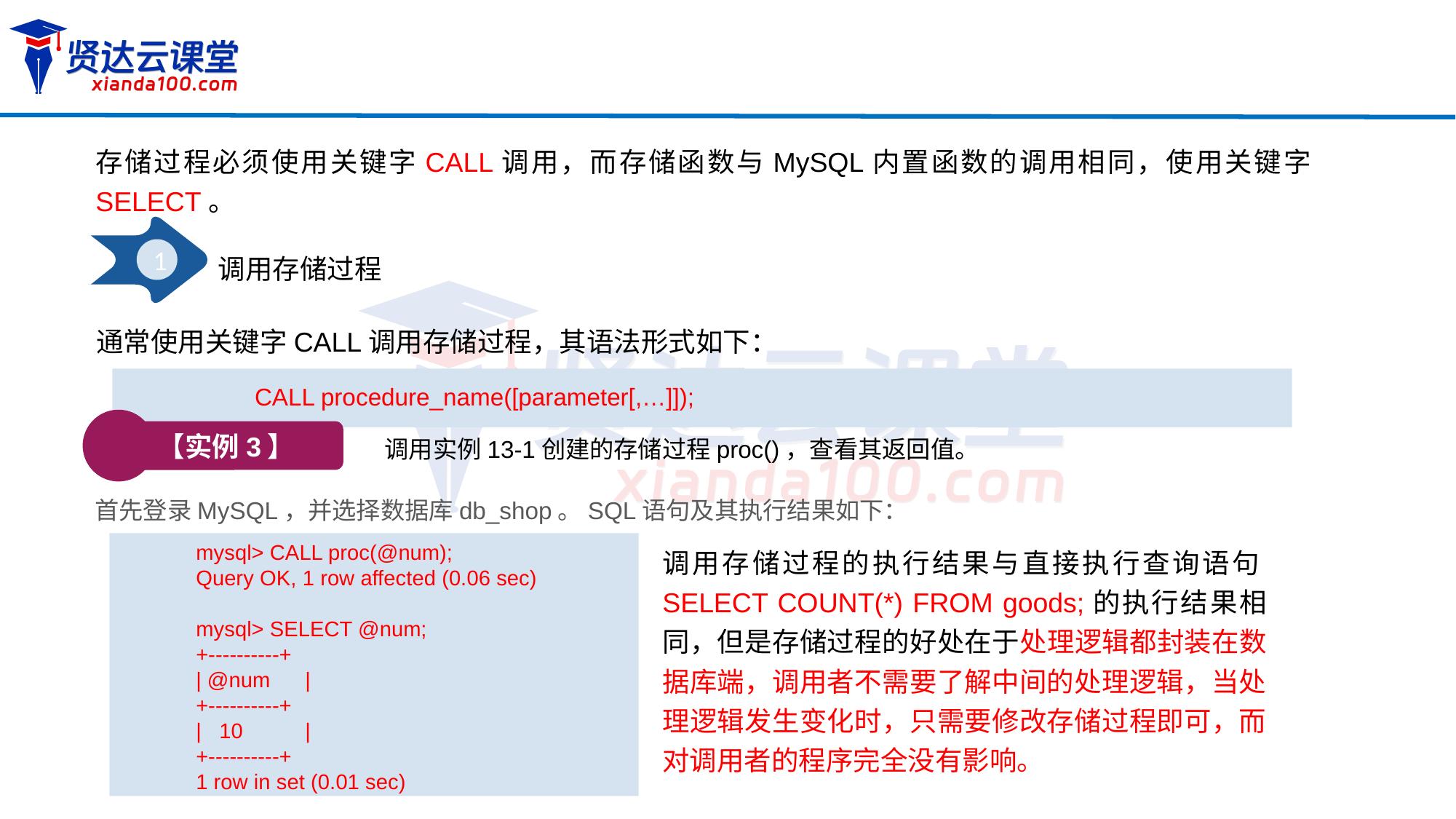

存储过程必须使用关键字CALL调用，而存储函数与MySQL内置函数的调用相同，使用关键字SELECT。

1
调用存储过程
通常使用关键字CALL调用存储过程，其语法形式如下：

CALL procedure_name([parameter[,…]]);

【实例3】
调用实例13-1创建的存储过程proc()，查看其返回值。
首先登录MySQL，并选择数据库db_shop。SQL语句及其执行结果如下：

mysql> CALL proc(@num);
Query OK, 1 row affected (0.06 sec)

mysql> SELECT @num;
+----------+
| @num	|
+----------+
|   10 	|
+----------+
1 row in set (0.01 sec)
调用存储过程的执行结果与直接执行查询语句SELECT COUNT(*) FROM goods;的执行结果相同，但是存储过程的好处在于处理逻辑都封装在数据库端，调用者不需要了解中间的处理逻辑，当处理逻辑发生变化时，只需要修改存储过程即可，而对调用者的程序完全没有影响。